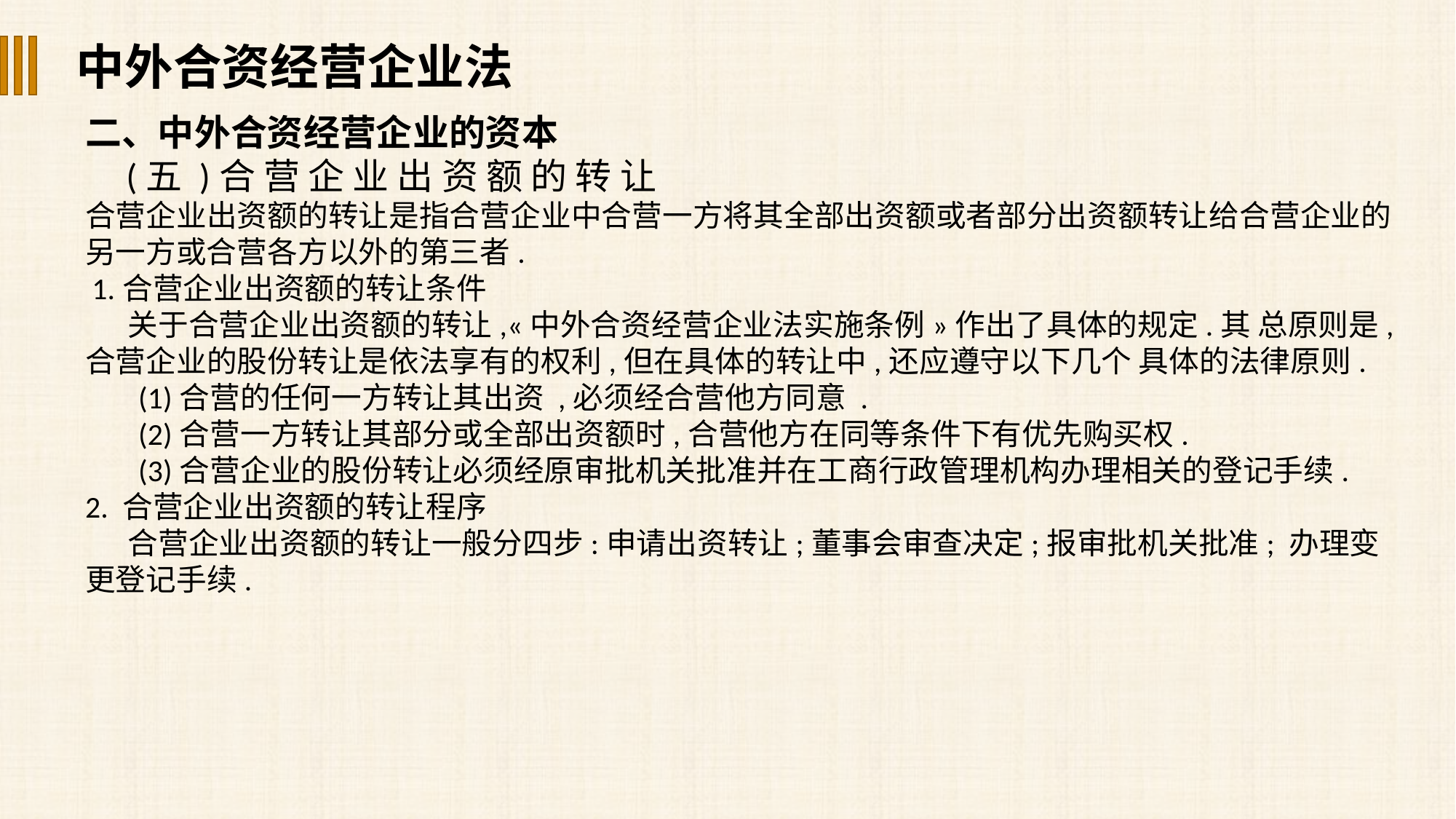

中外合资经营企业法

二、中外合资经营企业的资本
     (五 )合 营 企 业 出 资 额 的 转 让
合营企业出资额的转让是指合营企业中合营一方将其全部出资额或者部分出资额转让给合营企业的另一方或合营各方以外的第三者.
 1.合营企业出资额的转让条件
关于合营企业出资额的转让,«中外合资经营企业法实施条例»作出了具体的规定.其 总原则是,合营企业的股份转让是依法享有的权利,但在具体的转让中,还应遵守以下几个 具体的法律原则.
(1)合营的任何一方转让其出资 ,必须经合营他方同意 .
(2)合营一方转让其部分或全部出资额时,合营他方在同等条件下有优先购买权.
(3)合营企业的股份转让必须经原审批机关批准并在工商行政管理机构办理相关的登记手续.
2. 合营企业出资额的转让程序
合营企业出资额的转让一般分四步:申请出资转让;董事会审查决定;报审批机关批准; 办理变更登记手续.